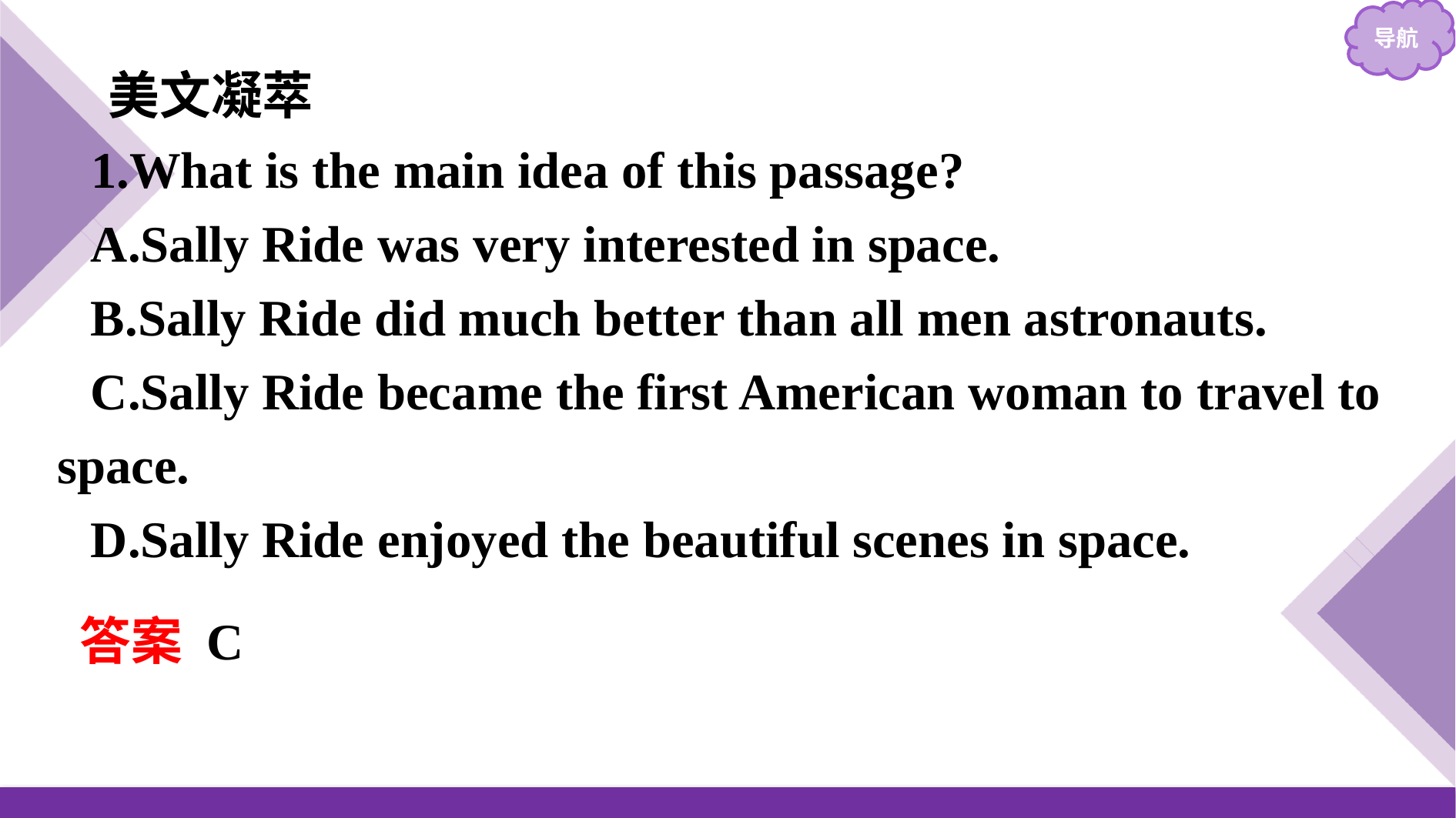

美文凝萃
1.What is the main idea of this passage?
A.Sally Ride was very interested in space.
B.Sally Ride did much better than all men astronauts.
C.Sally Ride became the first American woman to travel to space.
D.Sally Ride enjoyed the beautiful scenes in space.
答案 C